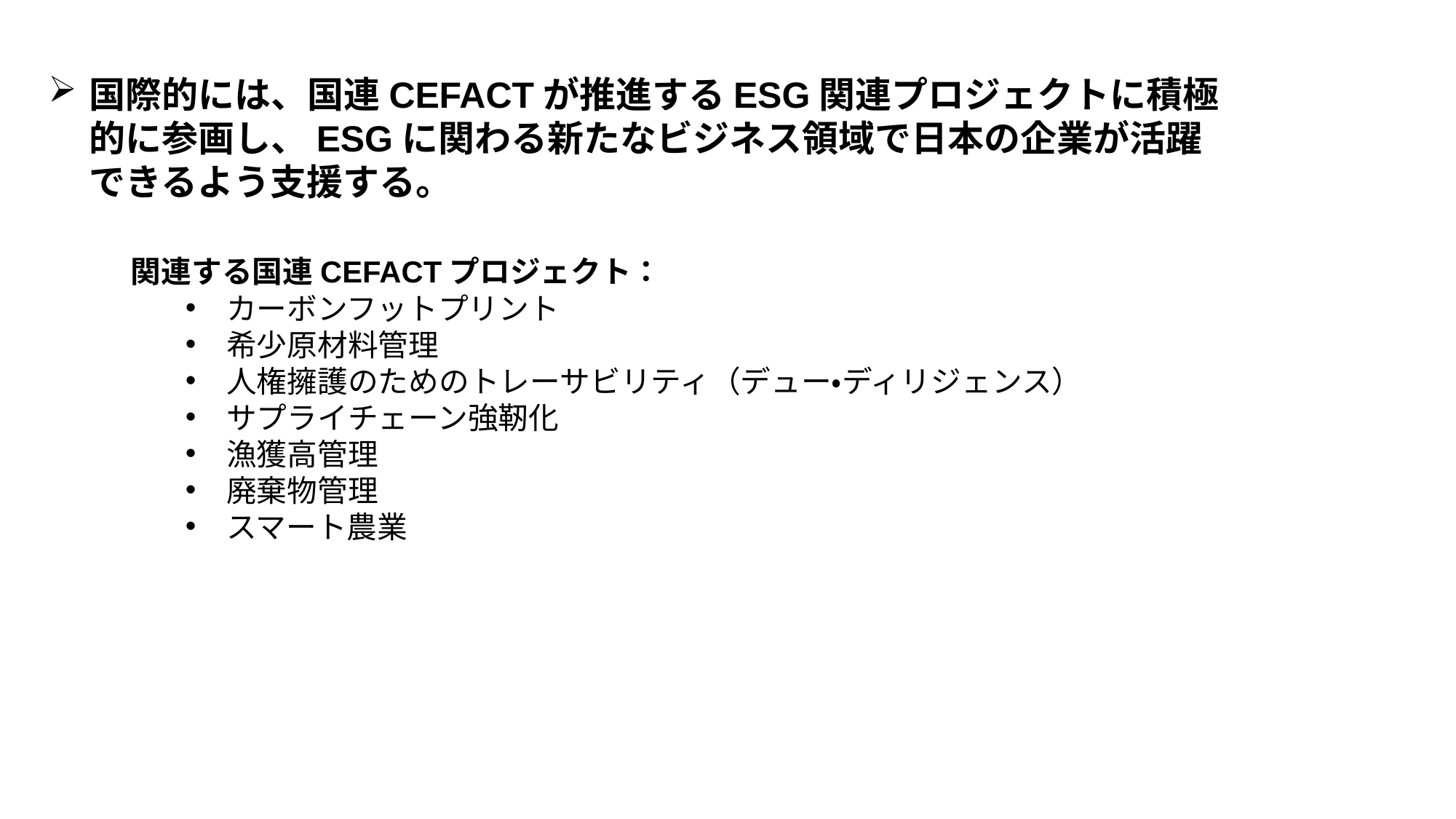

国際的には、国連CEFACTが推進するESG関連プロジェクトに積極的に参画し、ESGに関わる新たなビジネス領域で日本の企業が活躍できるよう支援する。
関連する国連CEFACTプロジェクト：
カーボンフットプリント
希少原材料管理
人権擁護のためのトレーサビリティ（デュー・ディリジェンス）
サプライチェーン強靭化
漁獲高管理
廃棄物管理
スマート農業